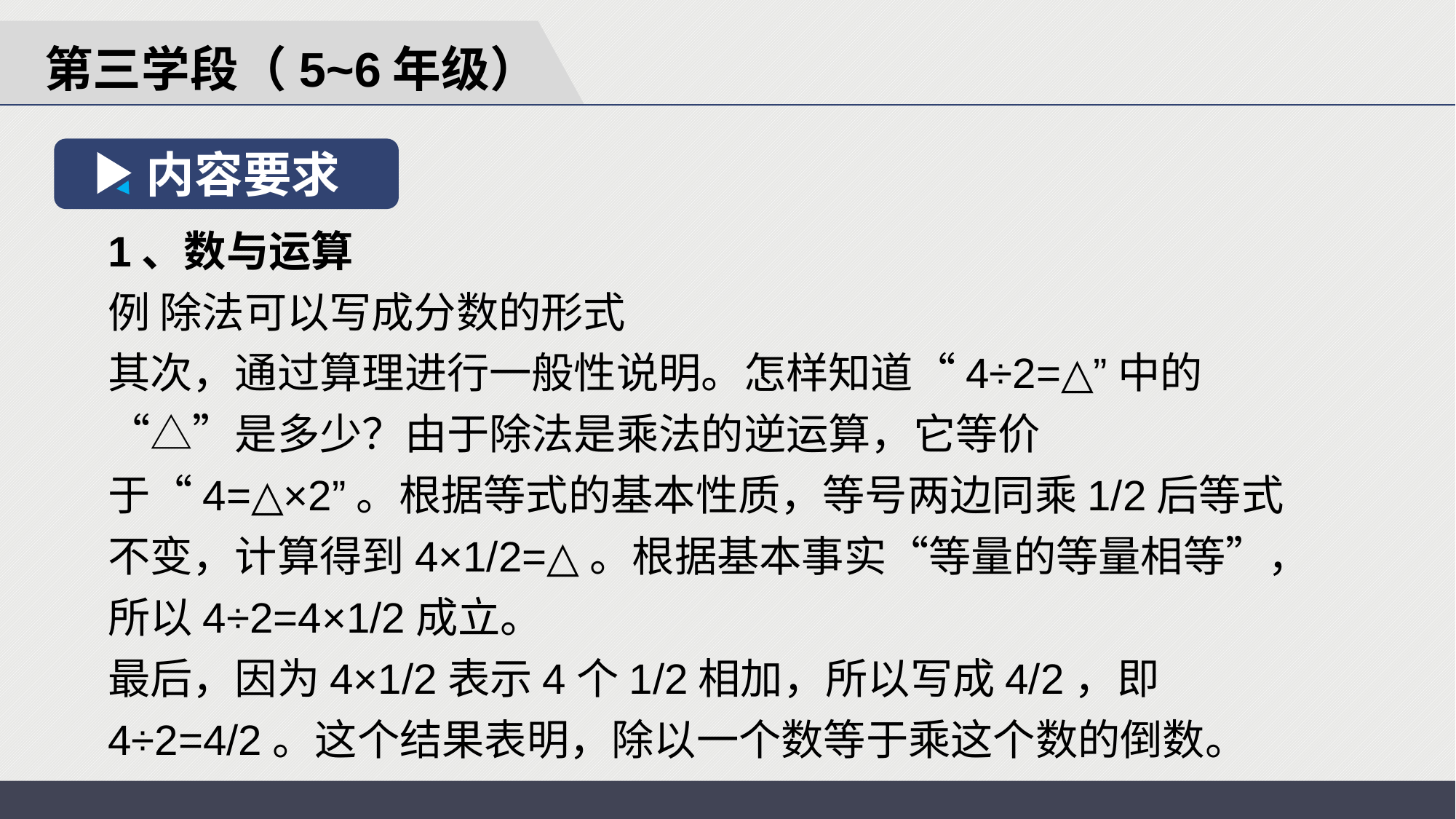

第三学段（5~6年级）
内容要求

1、数与运算
例 除法可以写成分数的形式
其次，通过算理进行一般性说明。怎样知道“4÷2=△”中的“△”是多少？由于除法是乘法的逆运算，它等价于“4=△×2”。根据等式的基本性质，等号两边同乘1/2后等式不变，计算得到4×1/2=△。根据基本事实“等量的等量相等”，所以4÷2=4×1/2成立。
最后，因为4×1/2表示4个1/2相加，所以写成4/2，即4÷2=4/2。这个结果表明，除以一个数等于乘这个数的倒数。